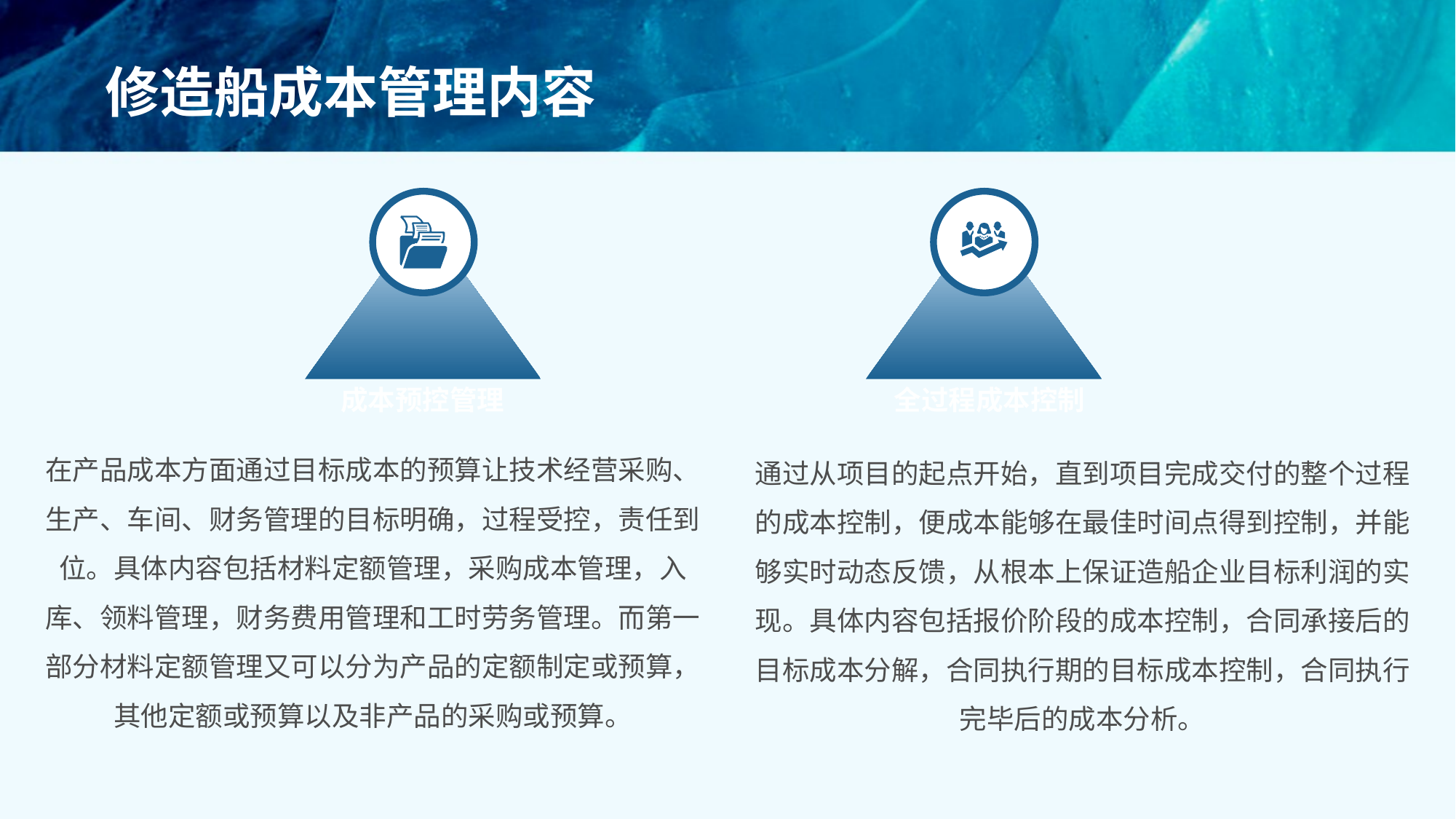

# 修造船成本管理内容

成本预控管理
全过程成本控制

在产品成本方面通过目标成本的预算让技术经营采购、生产、车间、财务管理的目标明确，过程受控，责任到位。具体内容包括材料定额管理，采购成本管理，入库、领料管理，财务费用管理和工时劳务管理。而第一部分材料定额管理又可以分为产品的定额制定或预算，其他定额或预算以及非产品的采购或预算。
通过从项目的起点开始，直到项目完成交付的整个过程的成本控制，便成本能够在最佳时间点得到控制，并能够实时动态反馈，从根本上保证造船企业目标利润的实现。具体内容包括报价阶段的成本控制，合同承接后的目标成本分解，合同执行期的目标成本控制，合同执行完毕后的成本分析。